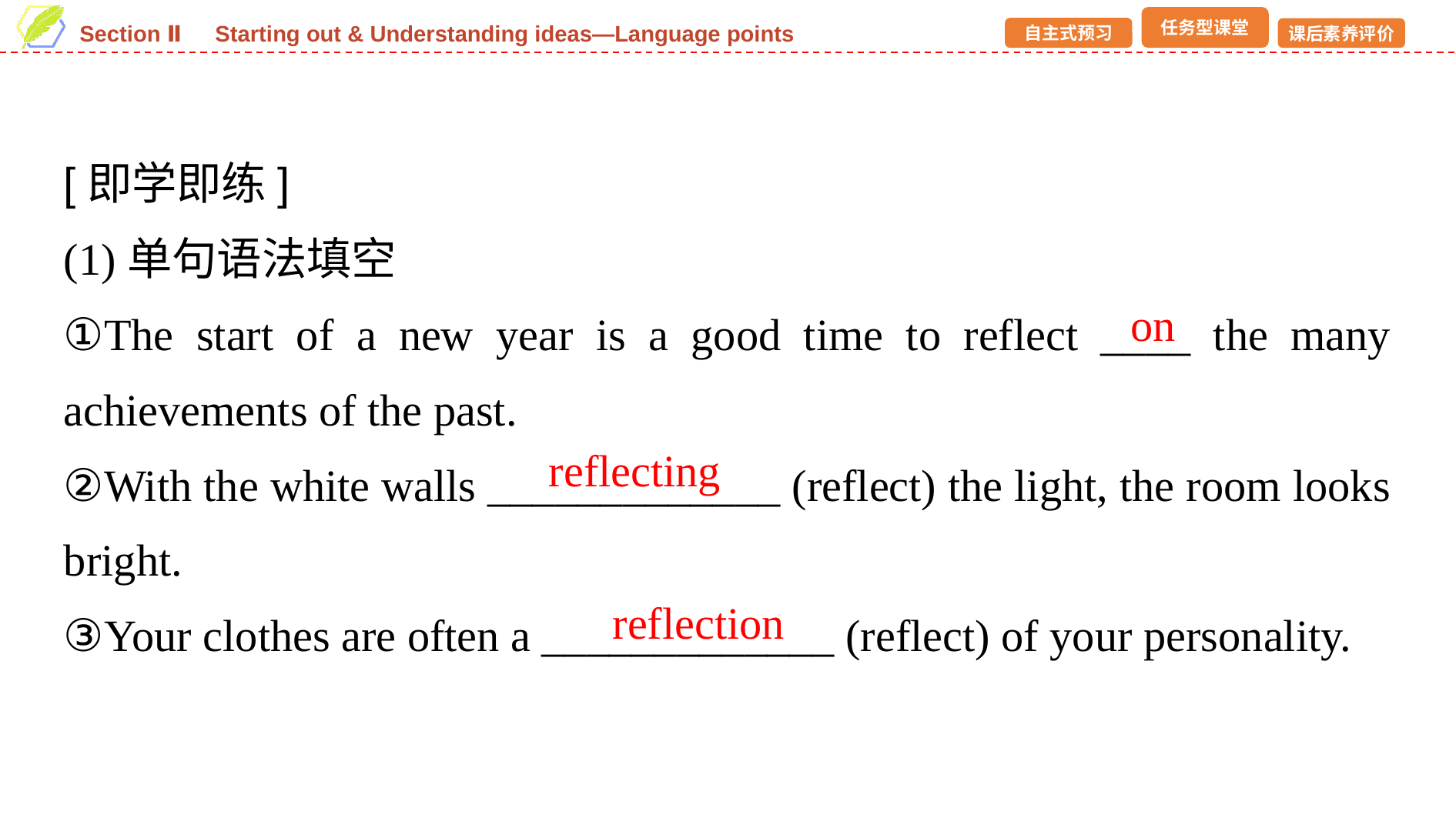

[即学即练]
(1)单句语法填空
①The start of a new year is a good time to reflect ____ the many achievements of the past.
②With the white walls _____________ (reflect) the light, the room looks bright.
③Your clothes are often a _____________ (reflect) of your personality.
on
reflecting
reflection